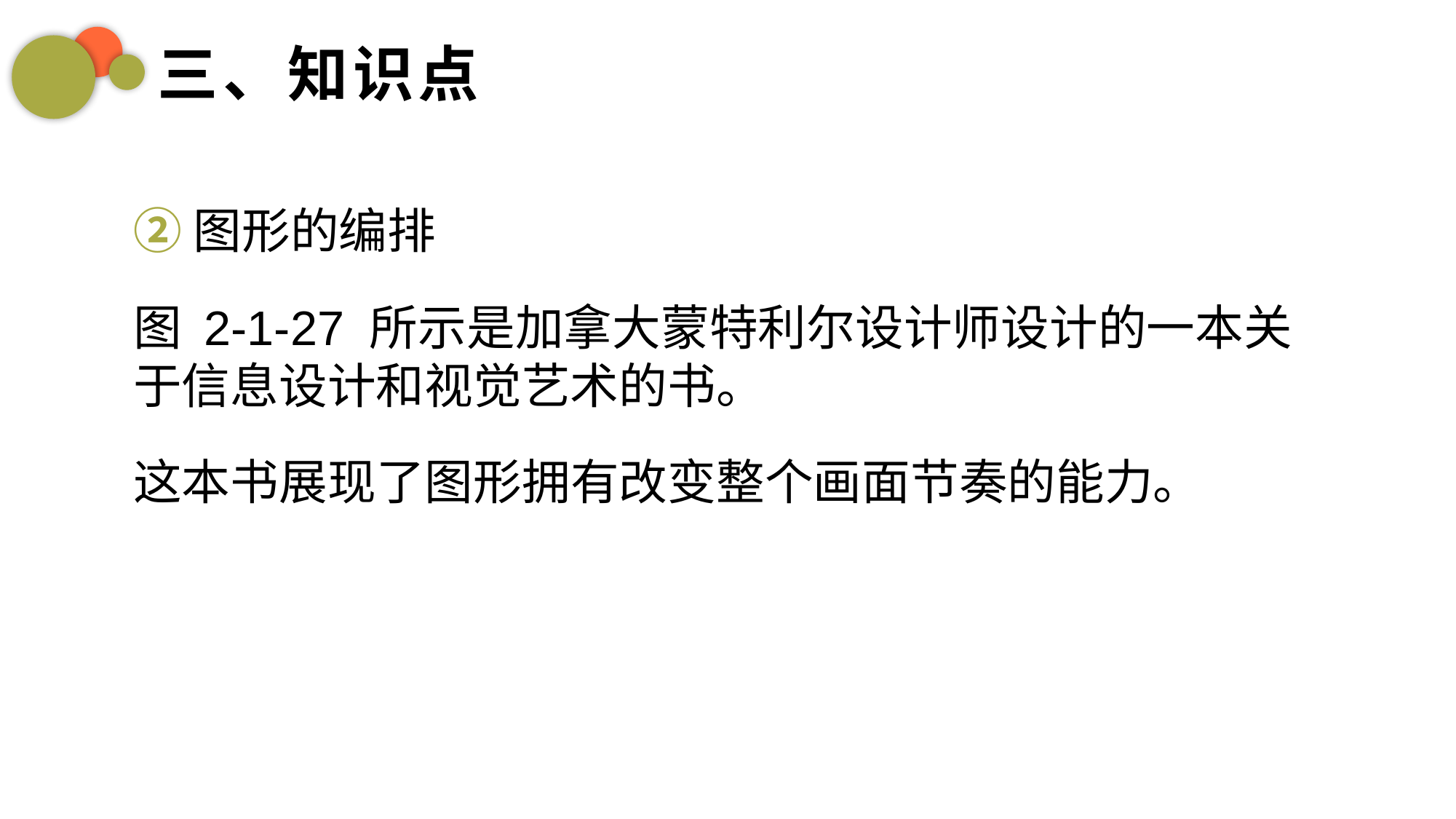

三、知识点
②图形的编排
图 2-1-27 所示是加拿大蒙特利尔设计师设计的一本关于信息设计和视觉艺术的书。
这本书展现了图形拥有改变整个画面节奏的能力。